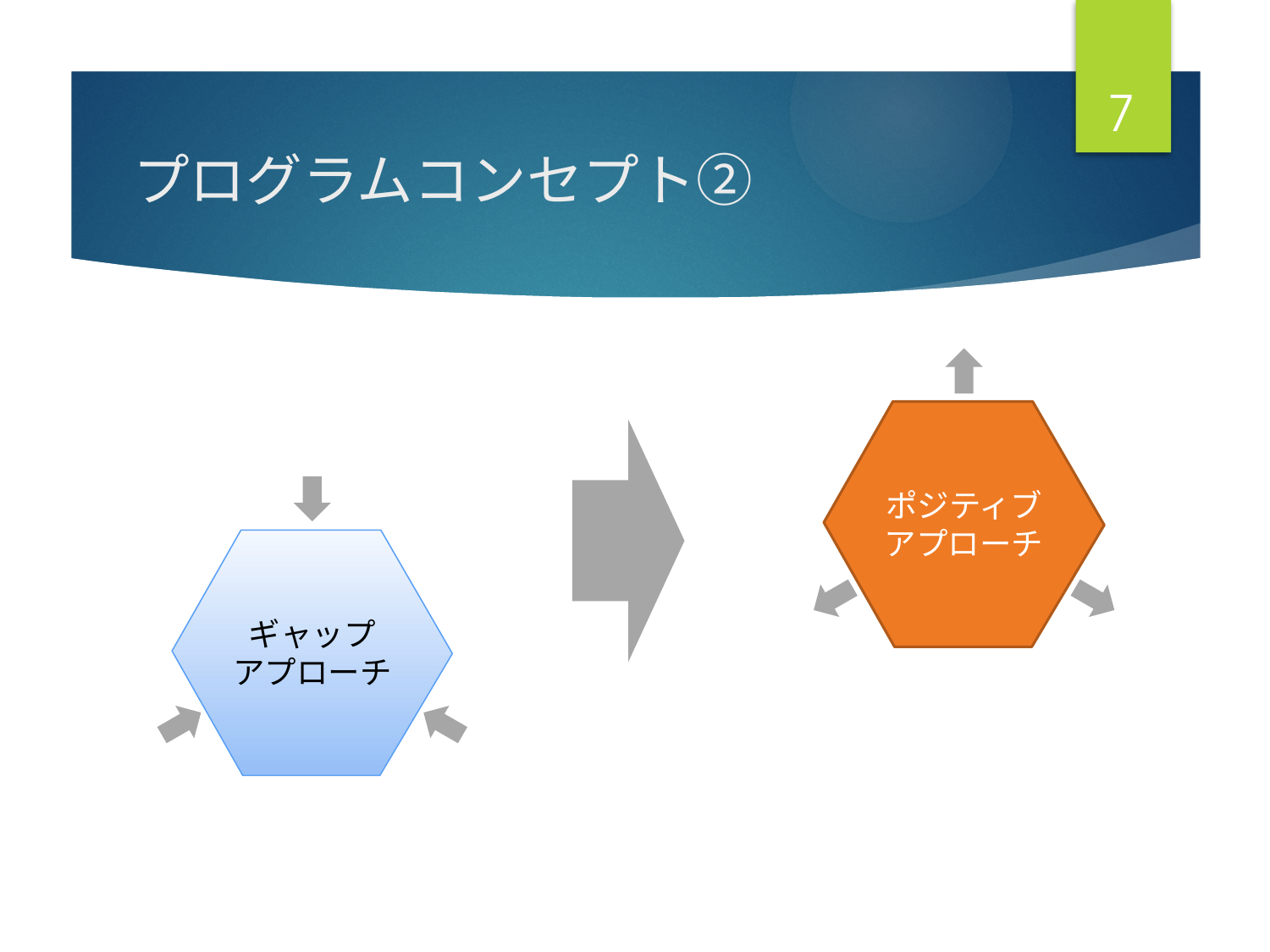

7
# プログラムコンセプト②

ポジティブ
アプローチ

ギャップ
アプローチ